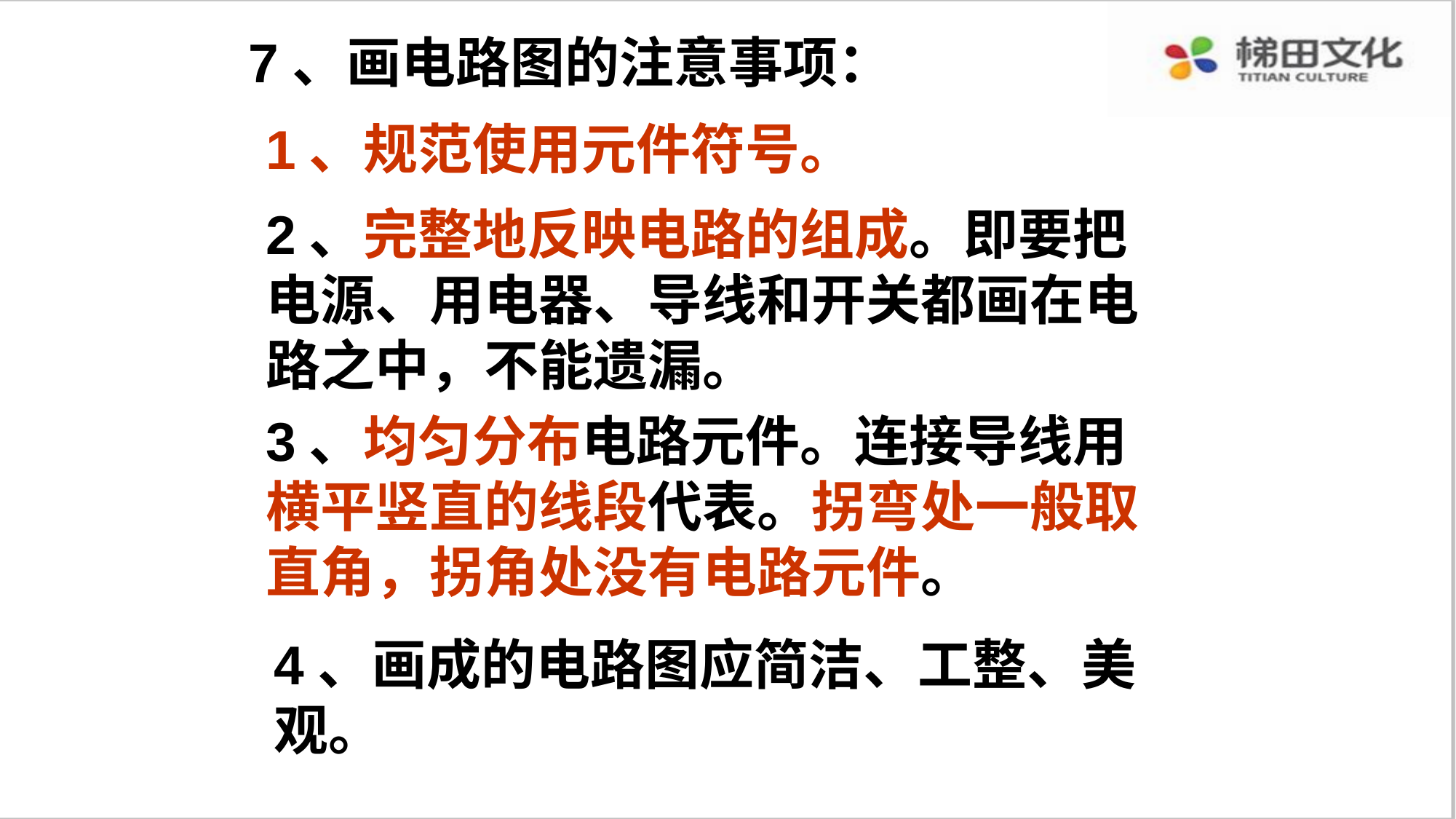

7、画电路图的注意事项：
1、规范使用元件符号。
2、完整地反映电路的组成。即要把电源、用电器、导线和开关都画在电路之中，不能遗漏。
3、均匀分布电路元件。连接导线用横平竖直的线段代表。拐弯处一般取直角，拐角处没有电路元件。
4、画成的电路图应简洁、工整、美观。